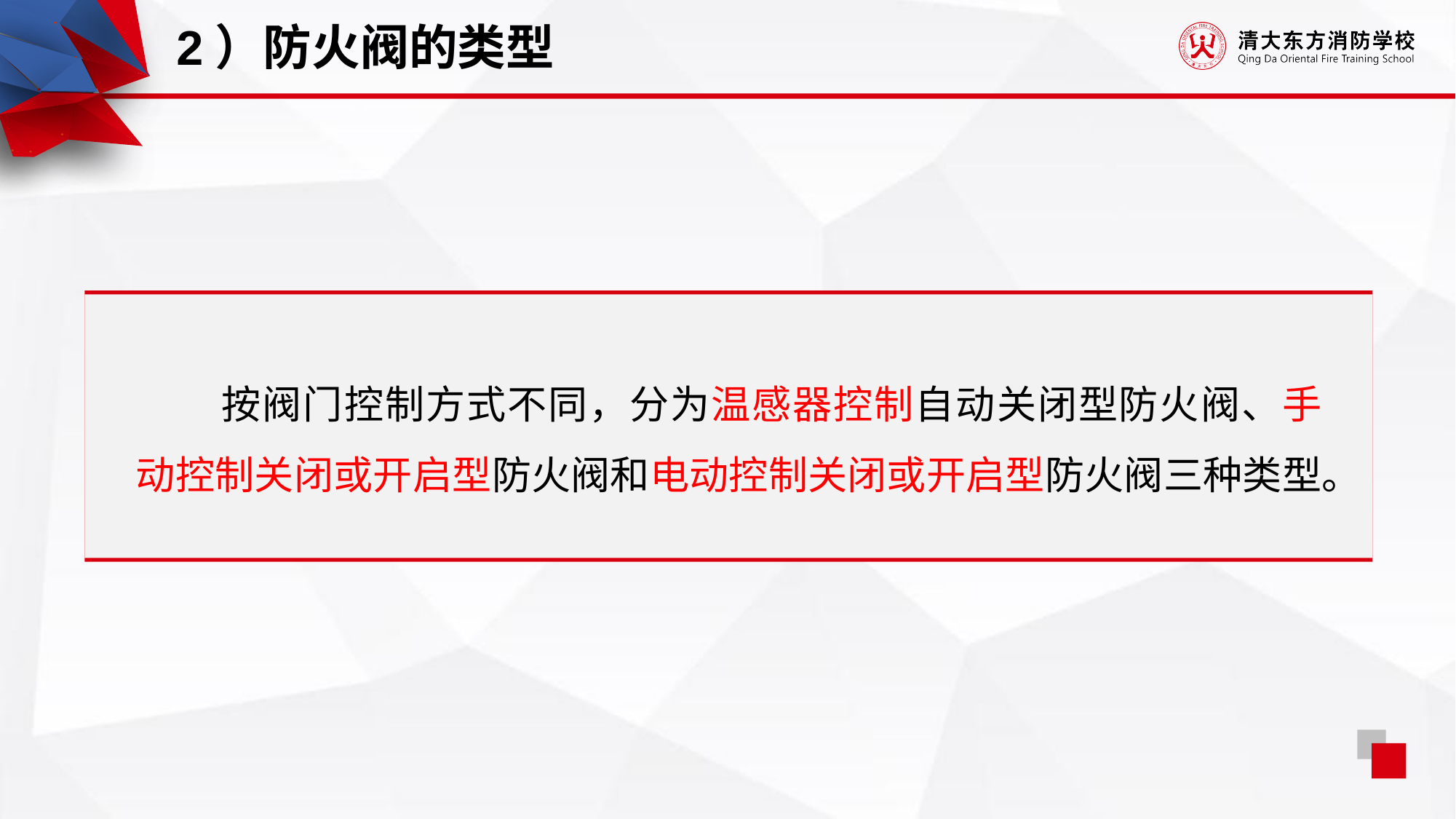

2）防火阀的类型

按阀门控制方式不同，分为温感器控制自动关闭型防火阀、手动控制关闭或开启型防火阀和电动控制关闭或开启型防火阀三种类型。